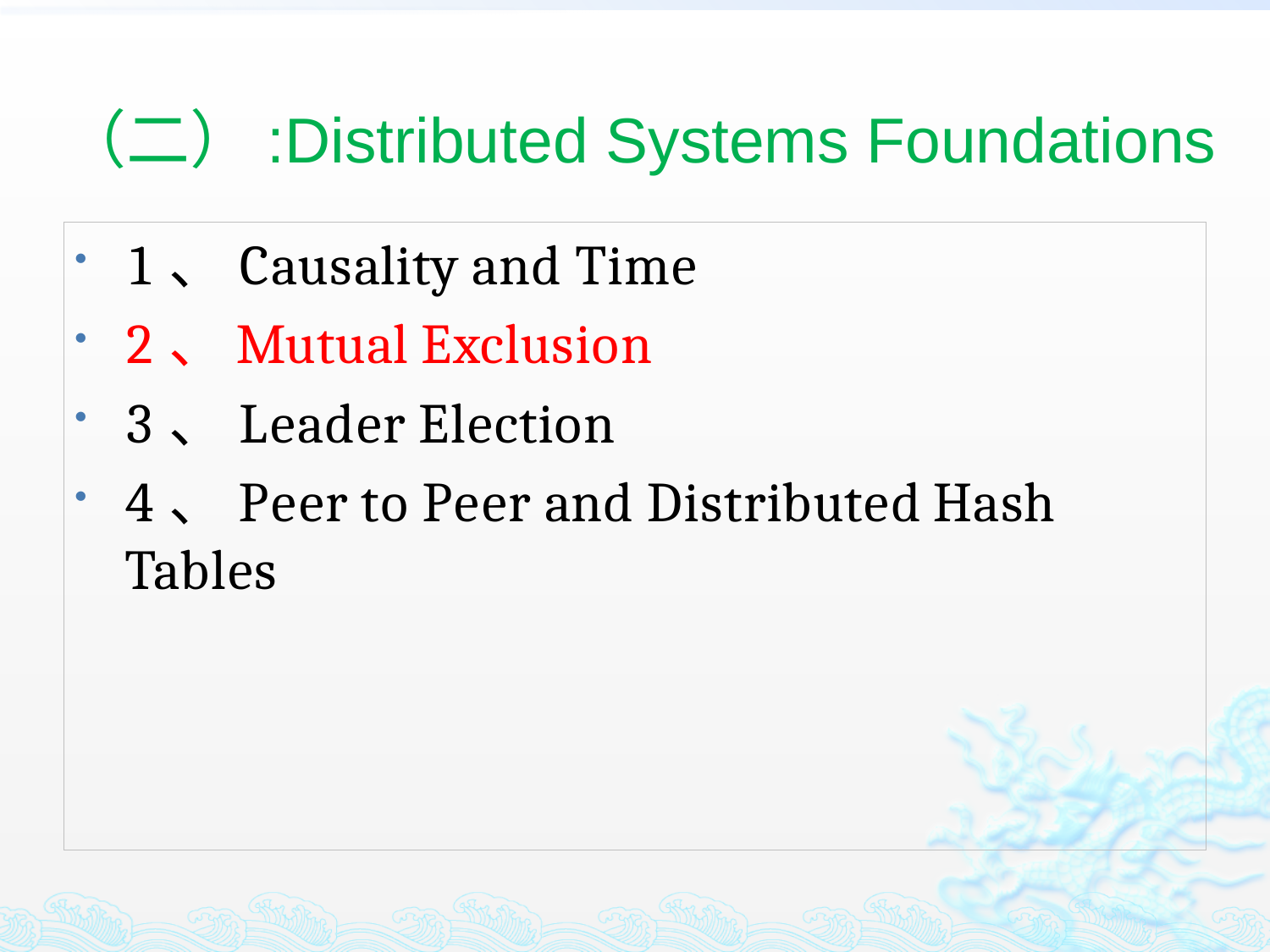

# （二）:Distributed Systems Foundations
1、Causality and Time
2、Mutual Exclusion
3、Leader Election
4、Peer to Peer and Distributed Hash Tables